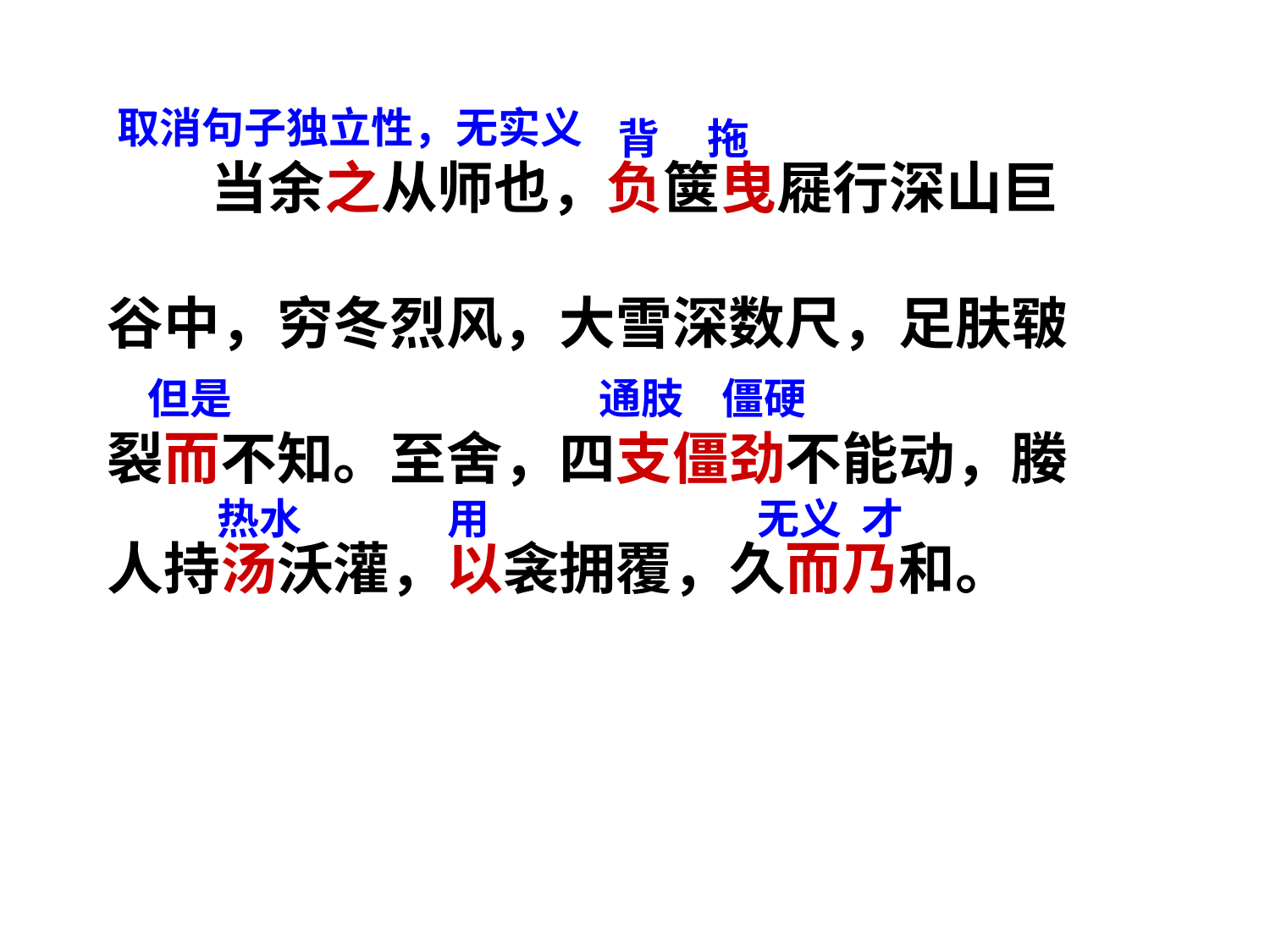

取消句子独立性，无实义
背     拖
       当余之从师也，负箧曳屣行深山巨

谷中，穷冬烈风，大雪深数尺，足肤皲

裂而不知。至舍，四支僵劲不能动，媵

人持汤沃灌，以衾拥覆，久而乃和。
但是
  通肢    僵硬
热水
用
无义  才